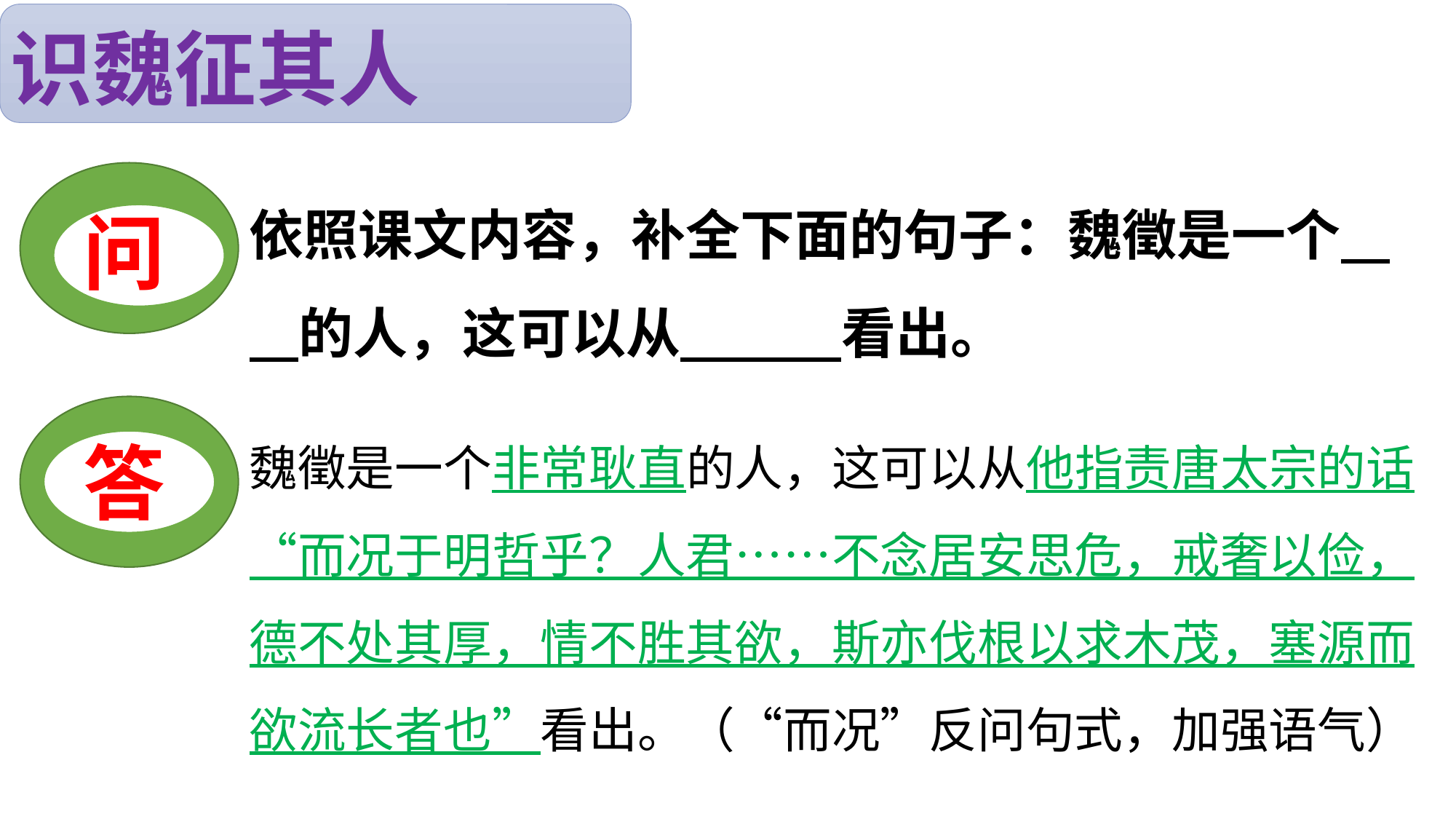

识魏征其人

依照课文内容，补全下面的句子：魏徵是一个         的人，这可以从             看出。
问

魏徵是一个非常耿直的人，这可以从他指责唐太宗的话“而况于明哲乎？人君……不念居安思危，戒奢以俭，德不处其厚，情不胜其欲，斯亦伐根以求木茂，塞源而欲流长者也”看出。（“而况”反问句式，加强语气）
答

答